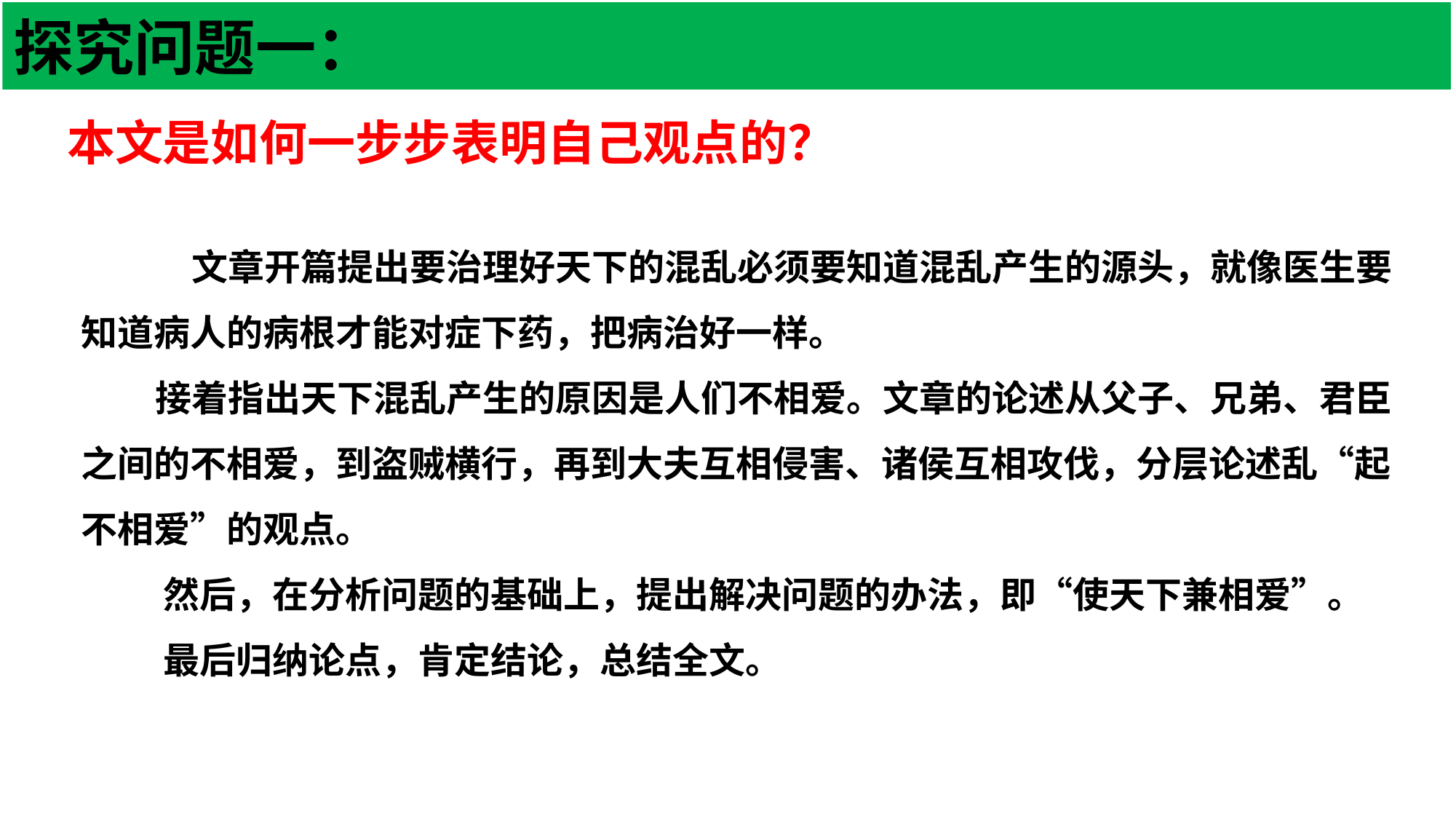

# 探究问题一：
本文是如何一步步表明自己观点的？
          文章开篇提出要治理好天下的混乱必须要知道混乱产生的源头，就像医生要知道病人的病根才能对症下药，把病治好一样。
        接着指出天下混乱产生的原因是人们不相爱。文章的论述从父子、兄弟、君臣之间的不相爱，到盗贼横行，再到大夫互相侵害、诸侯互相攻伐，分层论述乱“起不相爱”的观点。
         然后，在分析问题的基础上，提出解决问题的办法，即“使天下兼相爱”。
         最后归纳论点，肯定结论，总结全文。